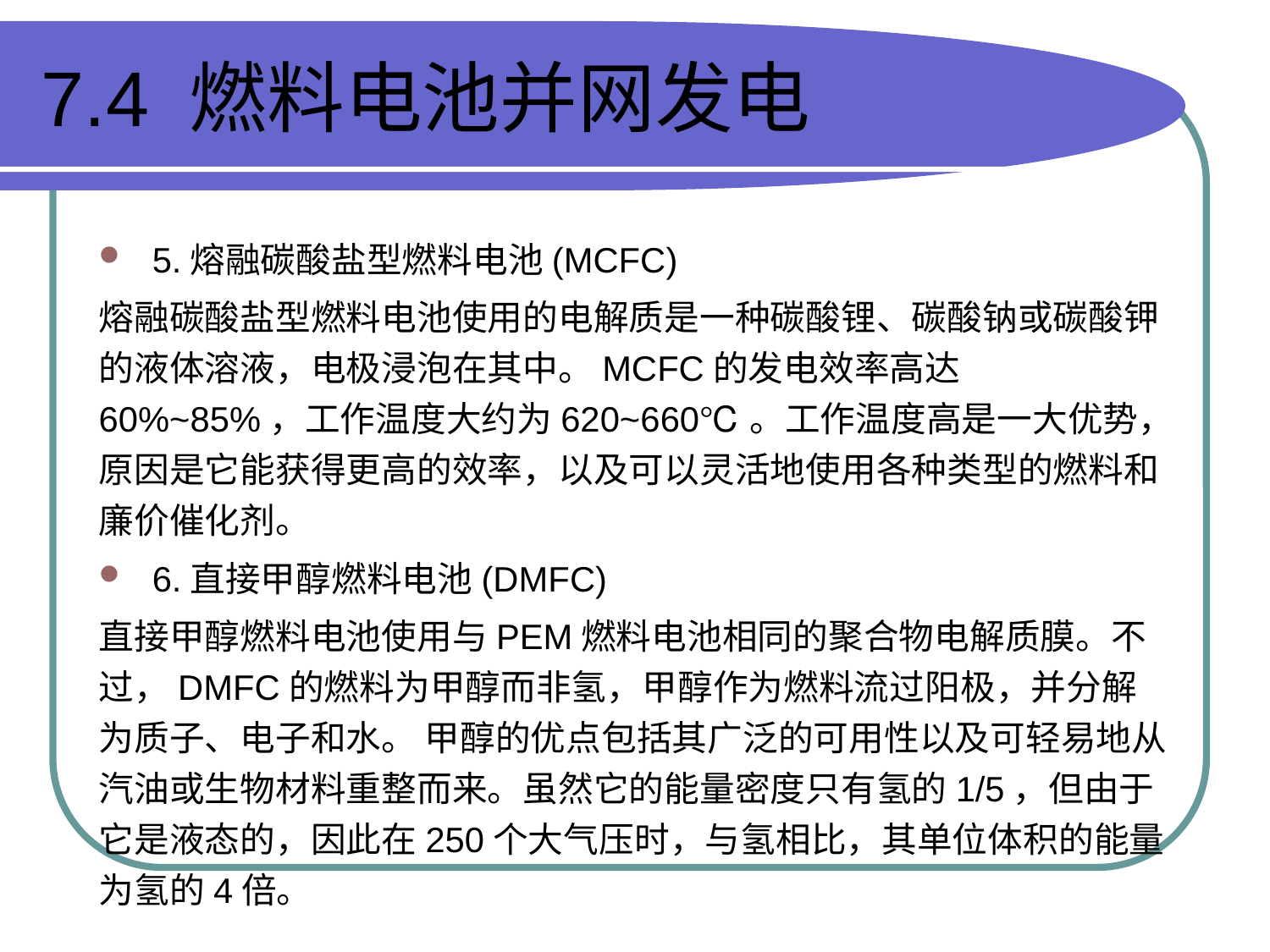

# 7.4 燃料电池并网发电
5.熔融碳酸盐型燃料电池(MCFC)
熔融碳酸盐型燃料电池使用的电解质是一种碳酸锂、碳酸钠或碳酸钾的液体溶液，电极浸泡在其中。MCFC的发电效率高达60%~85%，工作温度大约为620~660℃。工作温度高是一大优势，原因是它能获得更高的效率，以及可以灵活地使用各种类型的燃料和廉价催化剂。
6.直接甲醇燃料电池(DMFC)
直接甲醇燃料电池使用与PEM燃料电池相同的聚合物电解质膜。不过，DMFC的燃料为甲醇而非氢，甲醇作为燃料流过阳极，并分解为质子、电子和水。 甲醇的优点包括其广泛的可用性以及可轻易地从汽油或生物材料重整而来。虽然它的能量密度只有氢的1/5，但由于它是液态的，因此在250个大气压时，与氢相比，其单位体积的能量为氢的4倍。
179